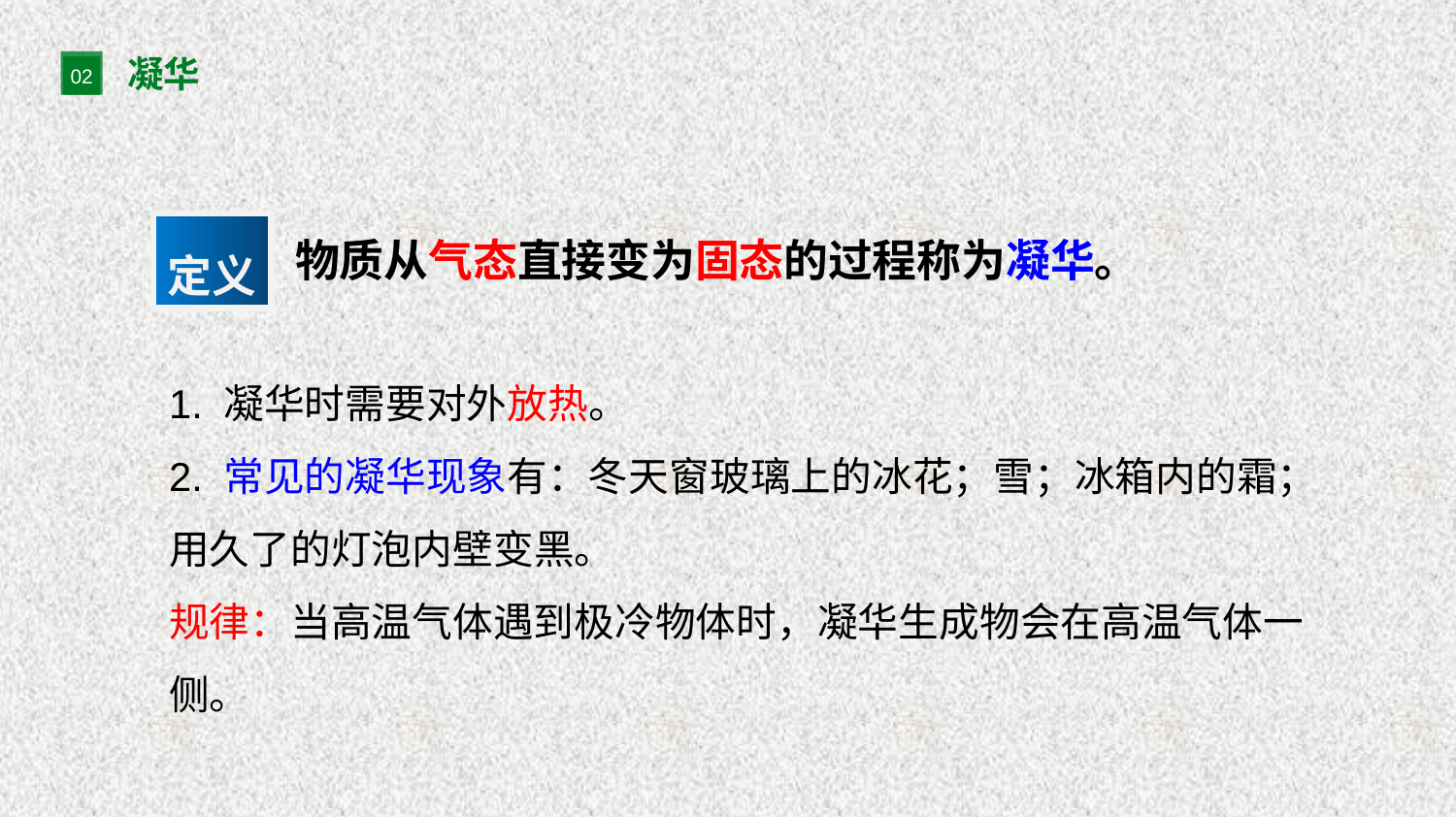

凝华

02
物质从气态直接变为固态的过程称为凝华。
定义
1. 凝华时需要对外放热。
2. 常见的凝华现象有：冬天窗玻璃上的冰花；雪；冰箱内的霜；用久了的灯泡内壁变黑。
规律：当高温气体遇到极冷物体时，凝华生成物会在高温气体一侧。